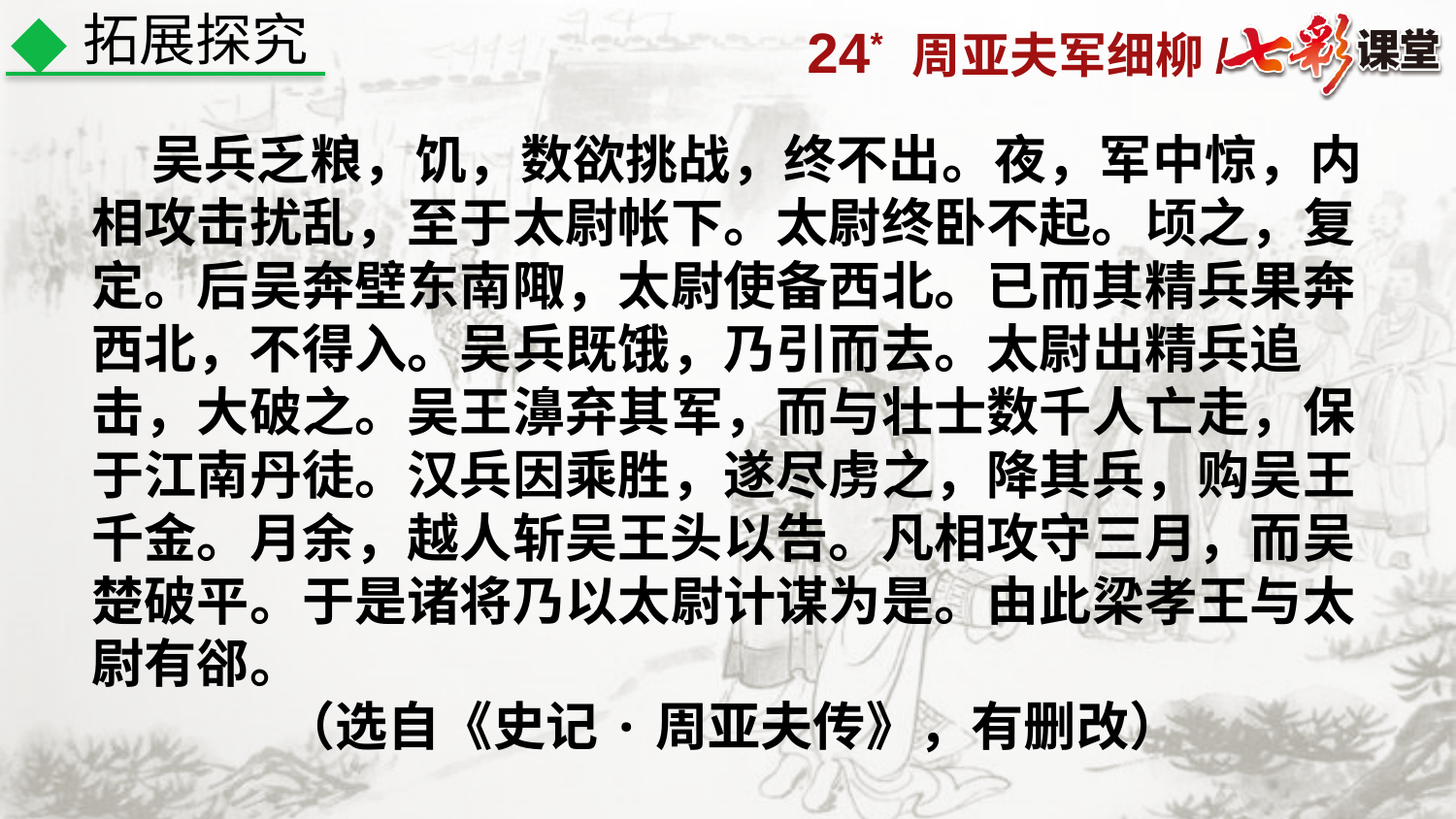

拓展探究

    吴兵乏粮，饥，数欲挑战，终不出。夜，军中惊，内相攻击扰乱，至于太尉帐下。太尉终卧不起。顷之，复定。后吴奔壁东南陬，太尉使备西北。已而其精兵果奔西北，不得入。吴兵既饿，乃引而去。太尉出精兵追击，大破之。吴王濞弃其军，而与壮士数千人亡走，保于江南丹徒。汉兵因乘胜，遂尽虏之，降其兵，购吴王千金。月余，越人斩吴王头以告。凡相攻守三月，而吴楚破平。于是诸将乃以太尉计谋为是。由此梁孝王与太尉有郤。
               （选自《史记·周亚夫传》，有删改）